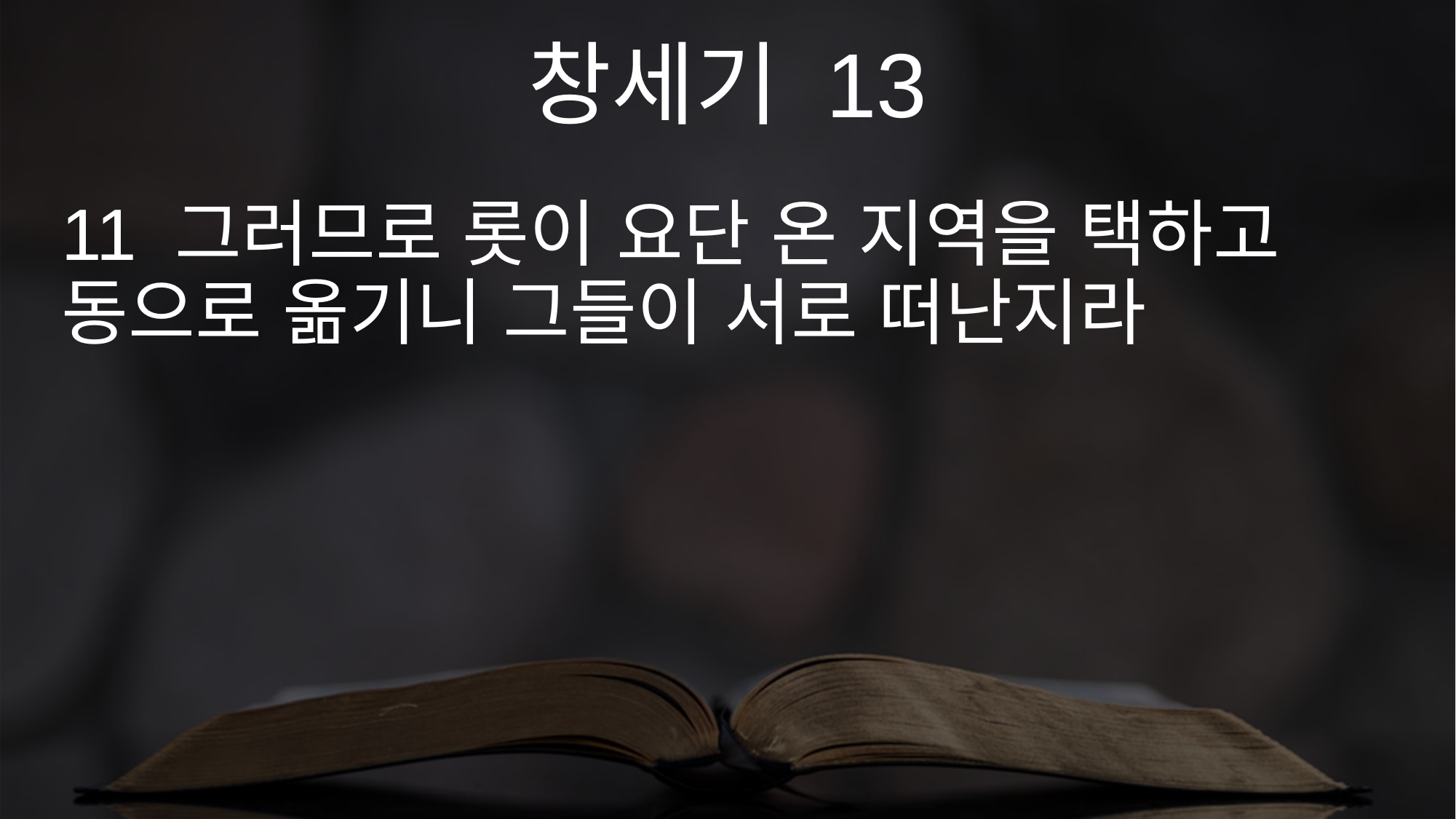

창세기 13
11 그러므로 롯이 요단 온 지역을 택하고 동으로 옮기니 그들이 서로 떠난지라